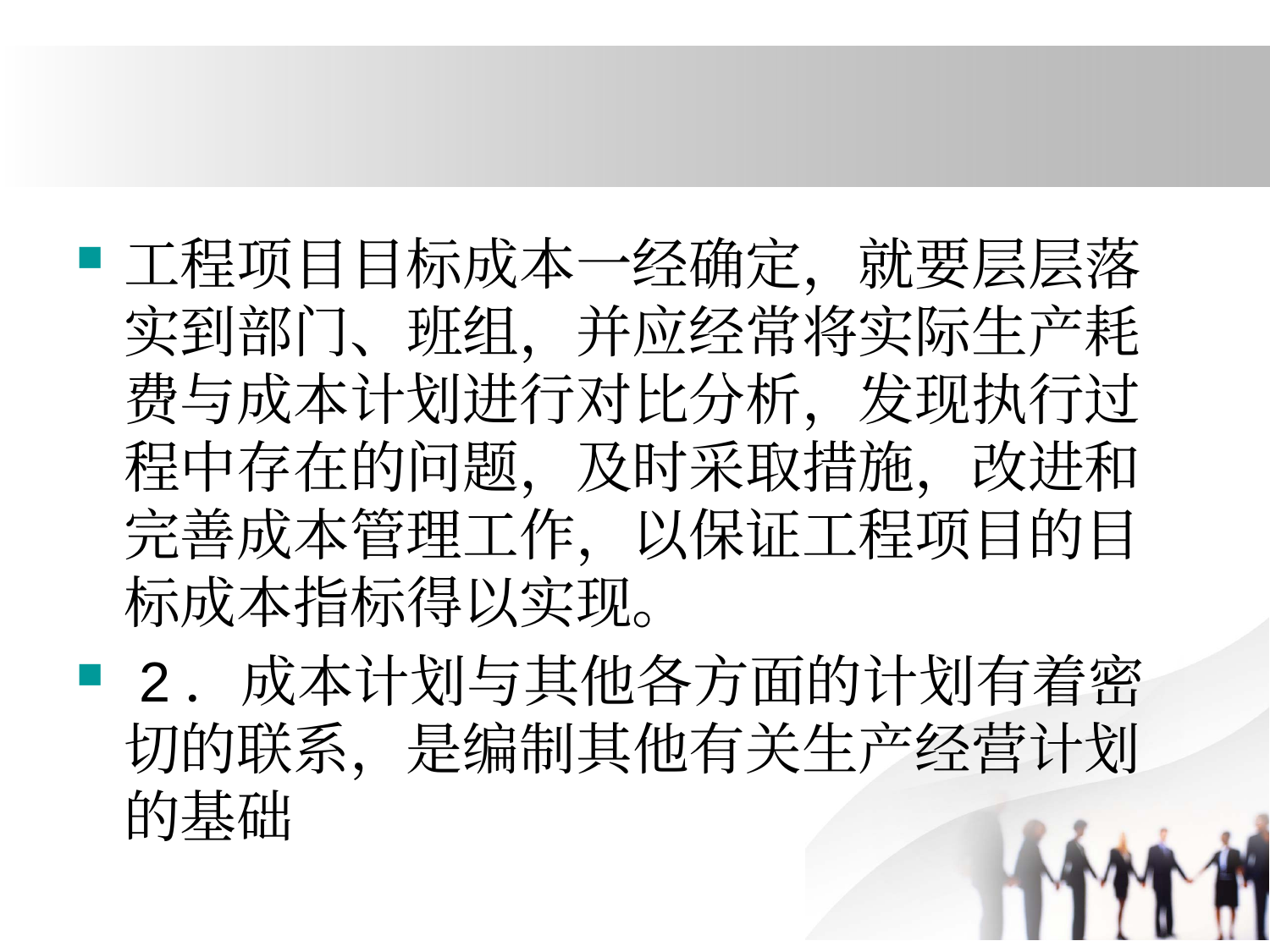

#
工程项目目标成本一经确定，就要层层落实到部门、班组，并应经常将实际生产耗费与成本计划进行对比分析，发现执行过程中存在的问题，及时采取措施，改进和完善成本管理工作，以保证工程项目的目标成本指标得以实现。
 2．成本计划与其他各方面的计划有着密切的联系，是编制其他有关生产经营计划的基础